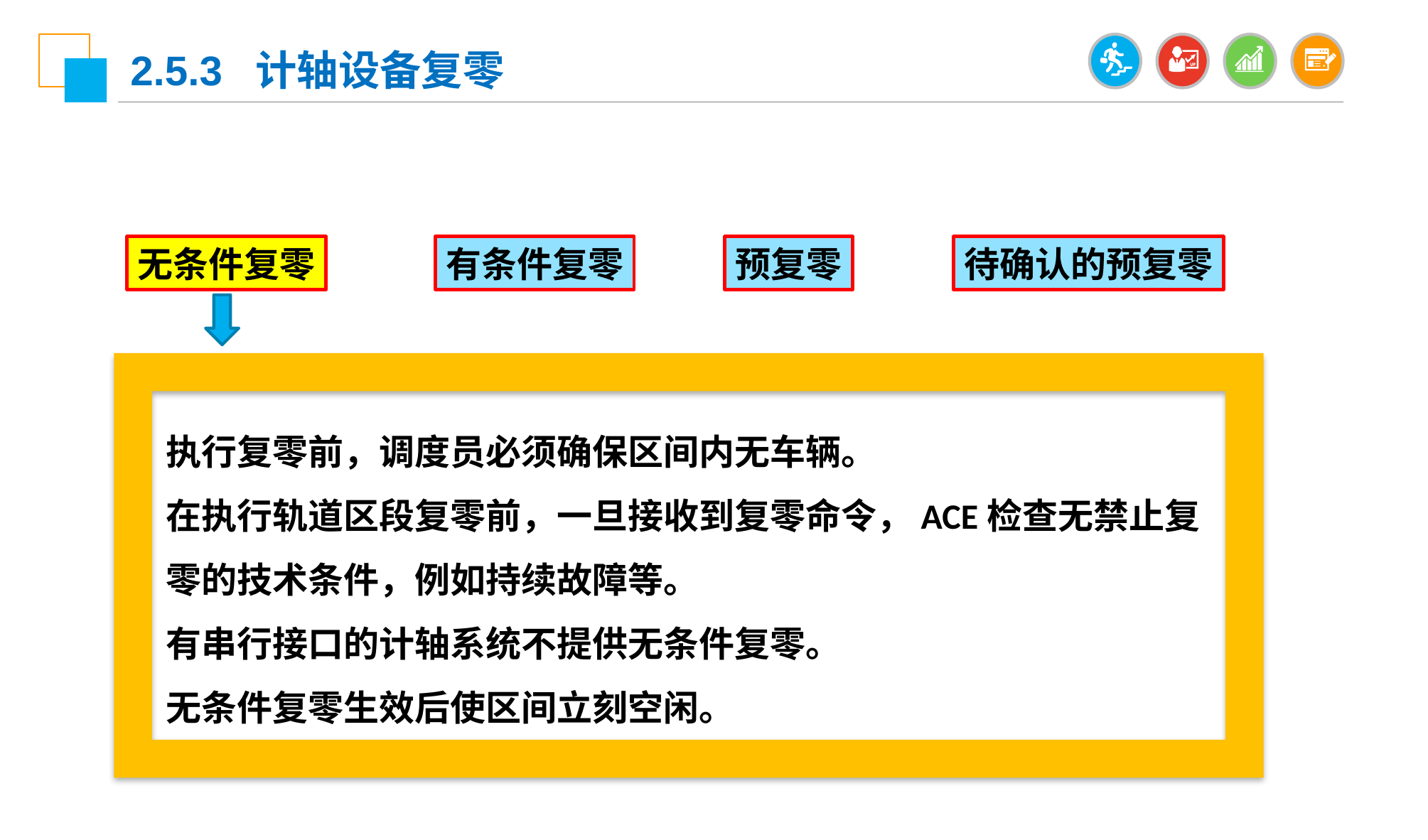

2.5.3  计轴设备复零
无条件复零
有条件复零
预复零
待确认的预复零

执行复零前，调度员必须确保区间内无车辆。
在执行轨道区段复零前，一旦接收到复零命令，ACE检查无禁止复零的技术条件，例如持续故障等。
有串行接口的计轴系统不提供无条件复零。
无条件复零生效后使区间立刻空闲。